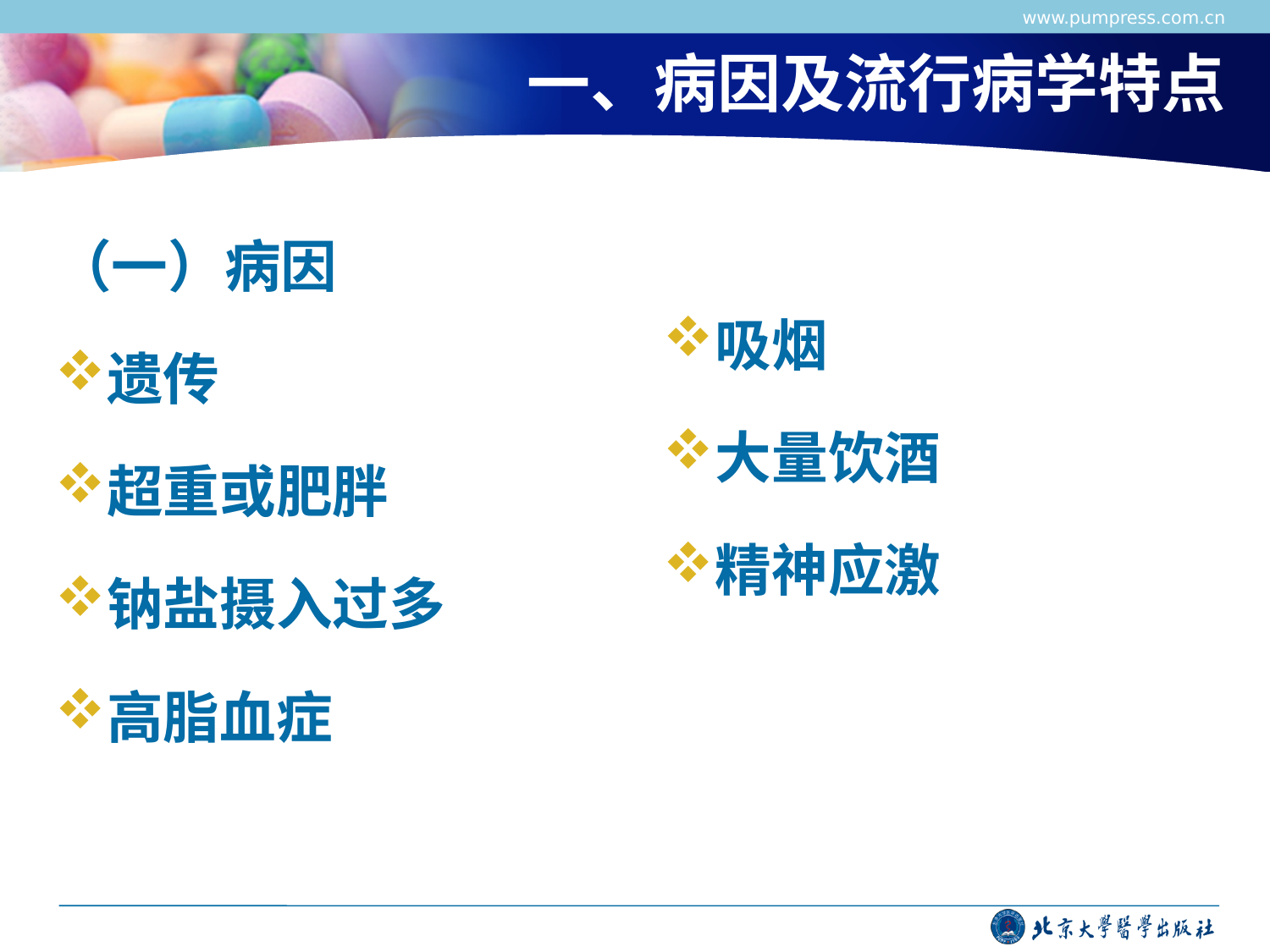

www.pumpress.com.cn
# 一、病因及流行病学特点
（一）病因
遗传
超重或肥胖
钠盐摄入过多
高脂血症

吸烟
大量饮酒
精神应激